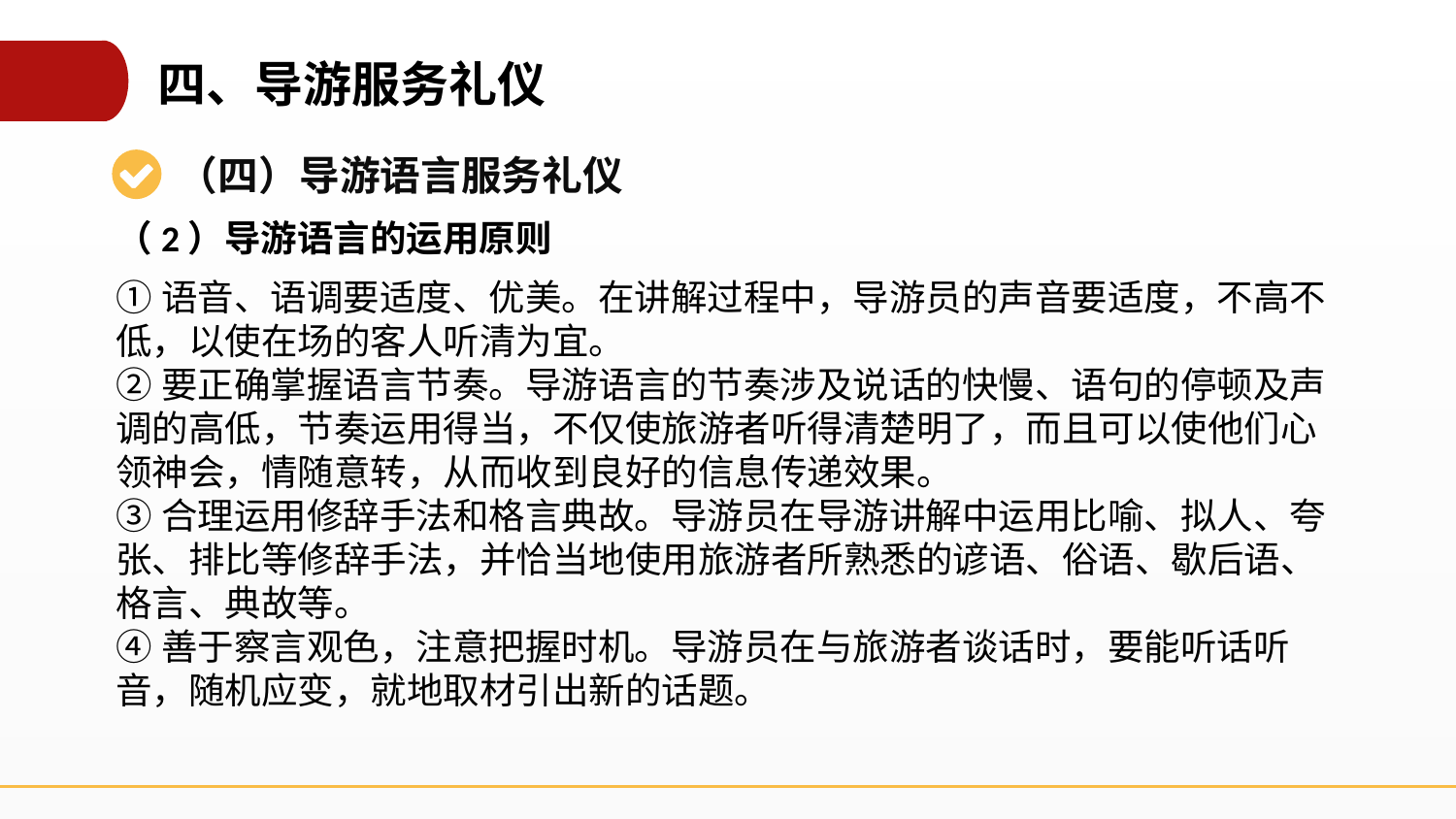

四、导游服务礼仪

（四）导游语言服务礼仪
（2）导游语言的运用原则
①语音、语调要适度、优美。在讲解过程中，导游员的声音要适度，不高不低，以使在场的客人听清为宜。
②要正确掌握语言节奏。导游语言的节奏涉及说话的快慢、语句的停顿及声调的高低，节奏运用得当，不仅使旅游者听得清楚明了，而且可以使他们心领神会，情随意转，从而收到良好的信息传递效果。
③合理运用修辞手法和格言典故。导游员在导游讲解中运用比喻、拟人、夸张、排比等修辞手法，并恰当地使用旅游者所熟悉的谚语、俗语、歇后语、格言、典故等。
④善于察言观色，注意把握时机。导游员在与旅游者谈话时，要能听话听音，随机应变，就地取材引出新的话题。